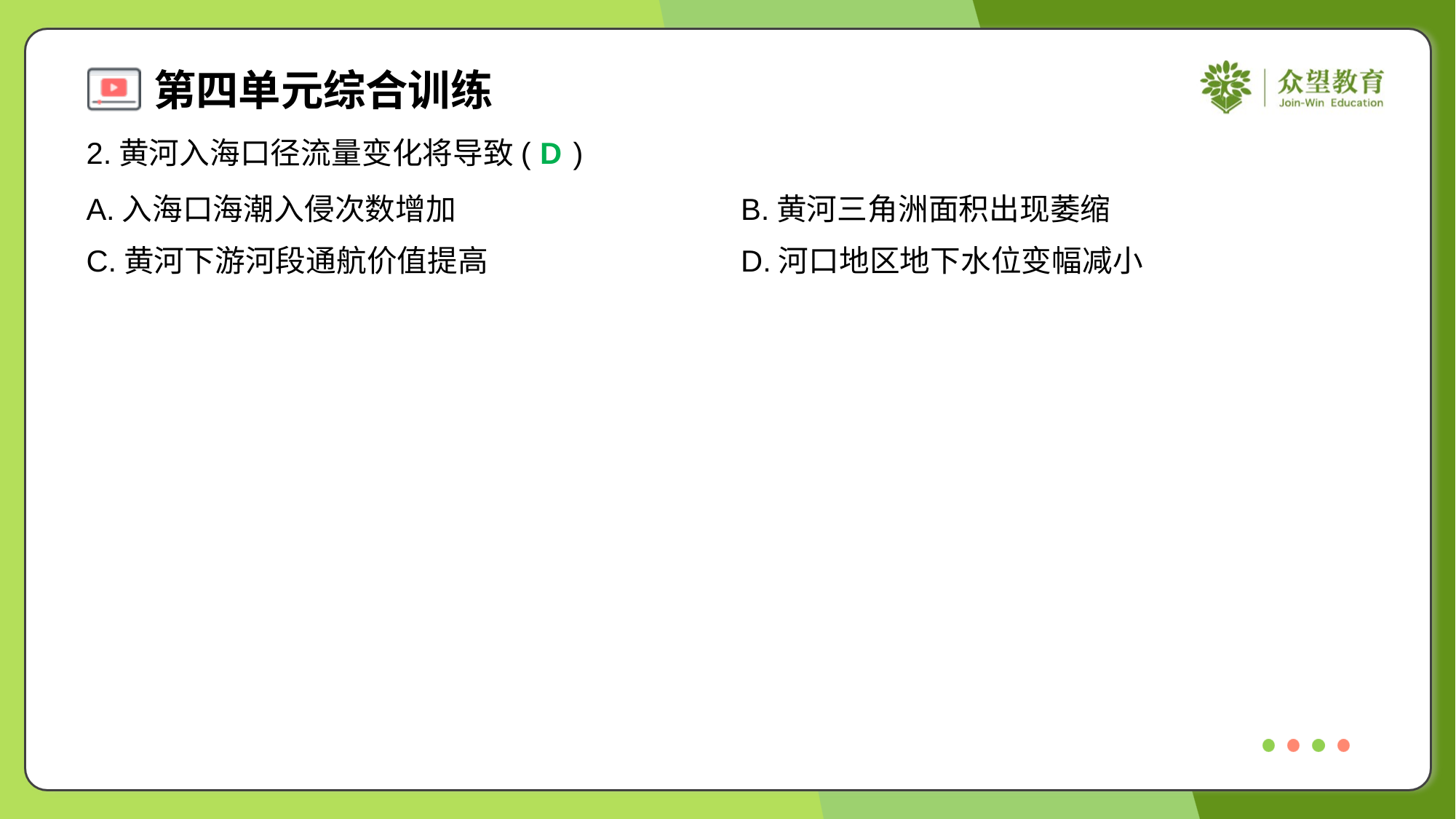

2.黄河入海口径流量变化将导致(     )
D
A.入海口海潮入侵次数增加	B.黄河三角洲面积出现萎缩
C.黄河下游河段通航价值提高	D.河口地区地下水位变幅减小